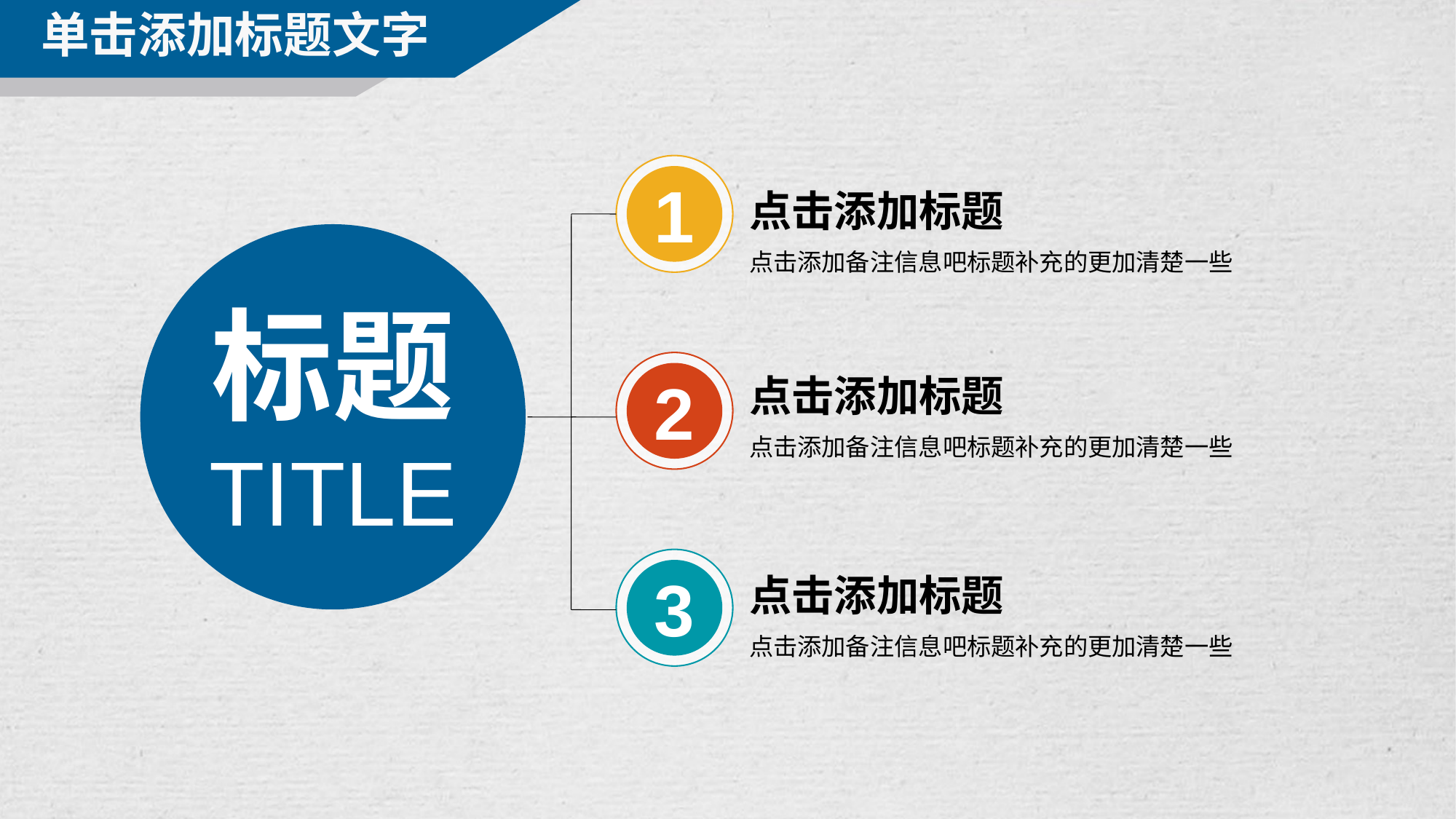

单击添加标题文字

1

点击添加标题
点击添加备注信息吧标题补充的更加清楚一些

标题
TITLE

2

点击添加标题
点击添加备注信息吧标题补充的更加清楚一些

3

点击添加标题
点击添加备注信息吧标题补充的更加清楚一些